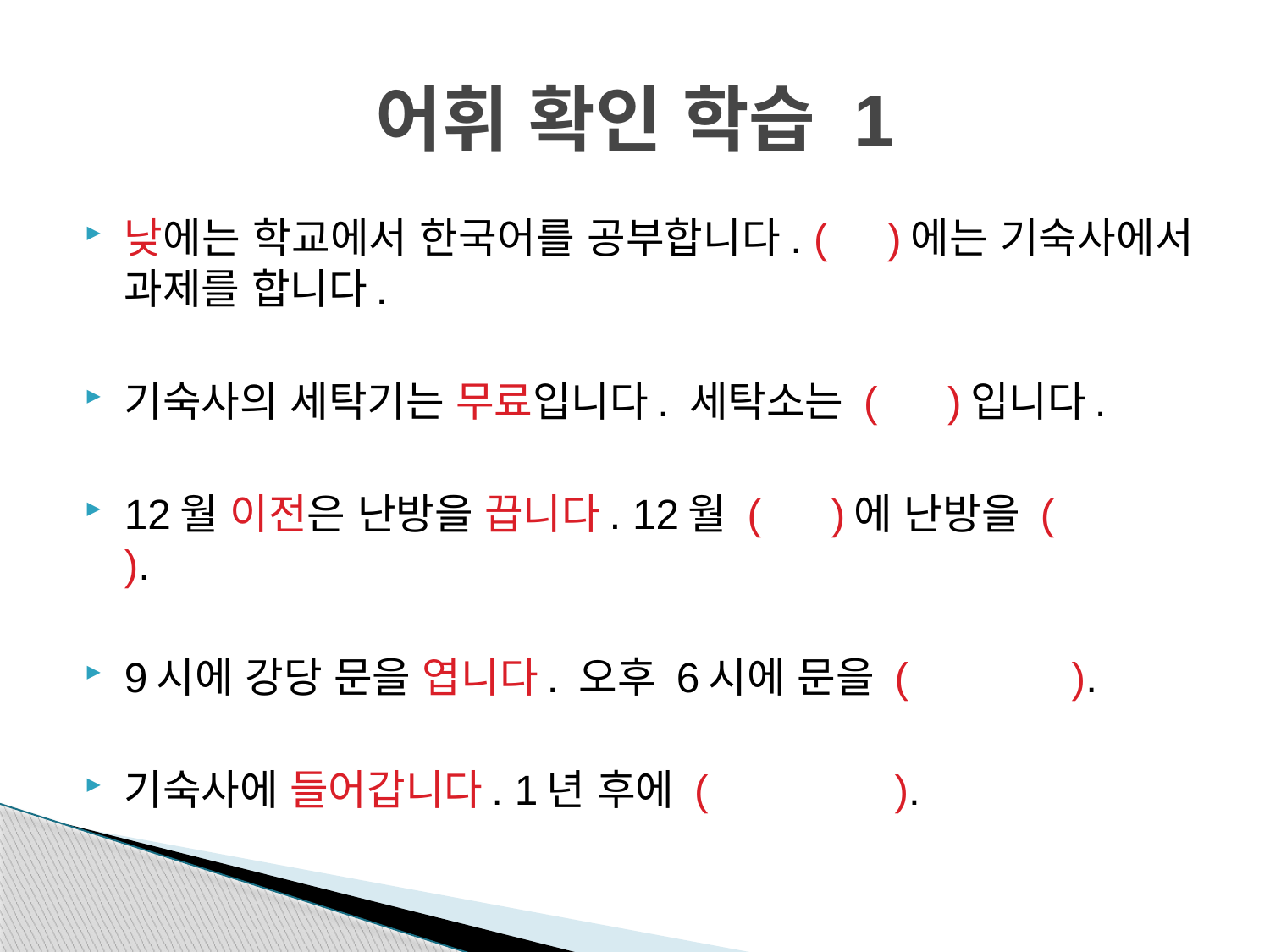

# 어휘 확인 학습 1
낮에는 학교에서 한국어를 공부합니다. (     )에는 기숙사에서 과제를 합니다.

기숙사의 세탁기는 무료입니다. 세탁소는 (      )입니다.

12월 이전은 난방을 끕니다. 12월 (      )에 난방을 (             ).

9시에 강당 문을 엽니다. 오후 6시에 문을 (              ).

기숙사에 들어갑니다. 1년 후에 (                ).